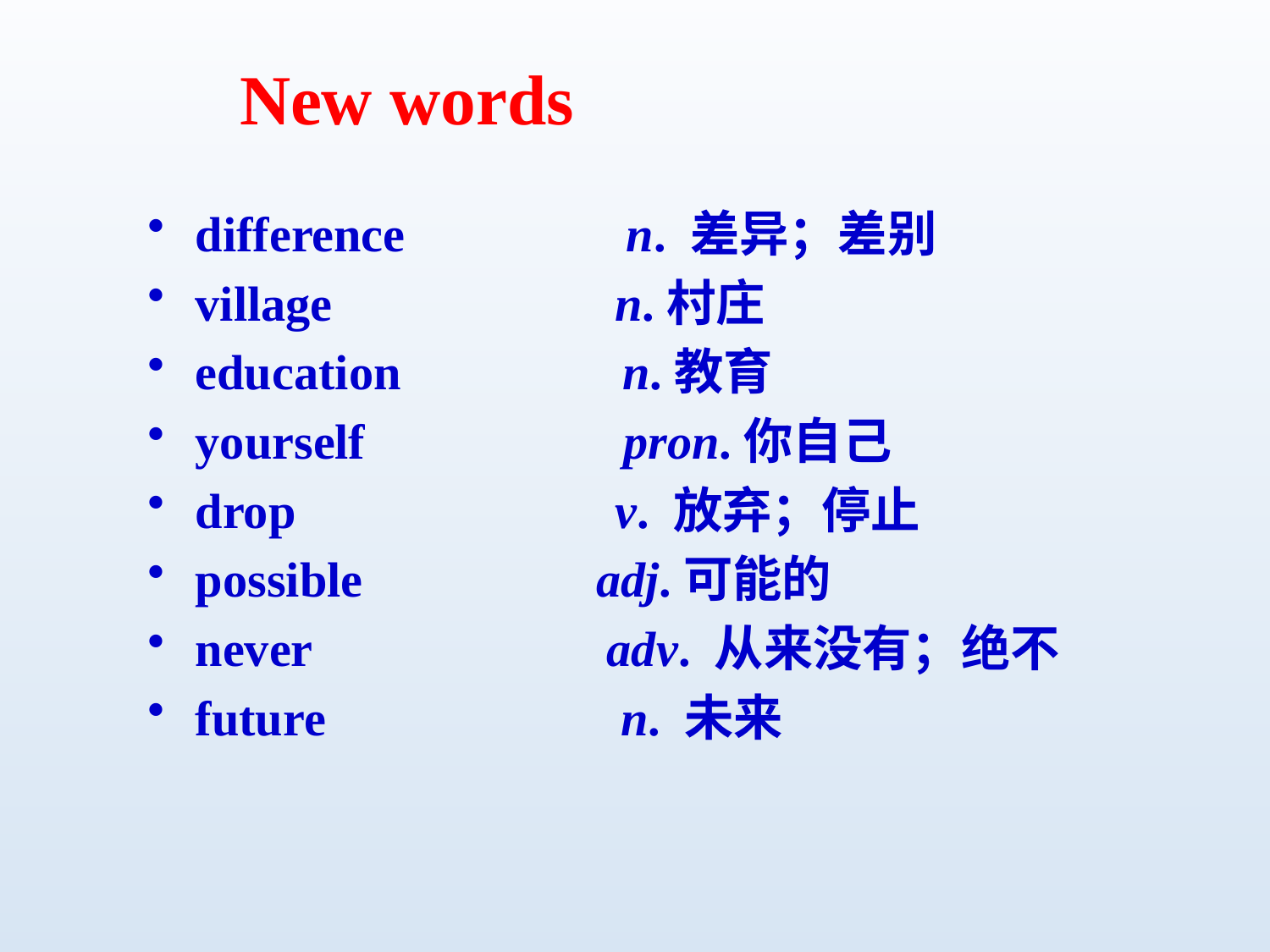

New words
difference                  n. 差异；差别
village                       n.村庄
education                  n.教育
yourself                     pron.你自己
drop                          v. 放弃；停止
possible                   adj.可能的
never                        adv. 从来没有；绝不
future                        n. 未来